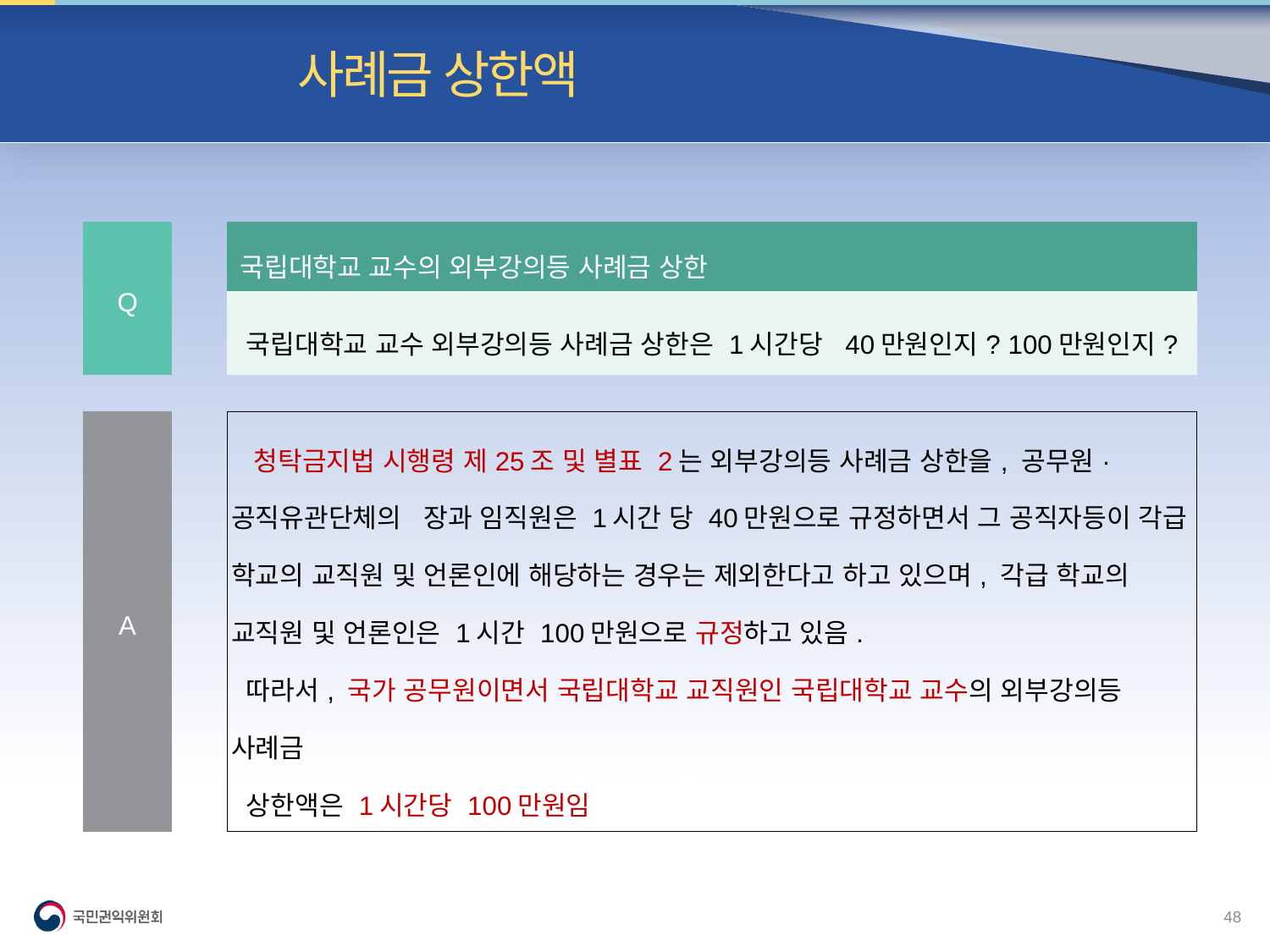

빈발 질의| 사례금 상한액

| Q |  | 국립대학교 교수의 외부강의등 사례금 상한 |
| --- | --- | --- |
|  |  | 국립대학교 교수 외부강의등 사례금 상한은 1시간당 40만원인지? 100만원인지? |
|  |  |  |
| A |  | 청탁금지법 시행령 제25조 및 별표 2는 외부강의등 사례금 상한을, 공무원·공직유관단체의 장과 임직원은 1시간 당 40만원으로 규정하면서 그 공직자등이 각급 학교의 교직원 및 언론인에 해당하는 경우는 제외한다고 하고 있으며, 각급 학교의 교직원 및 언론인은 1시간 100만원으로 규정하고 있음. 따라서, 국가 공무원이면서 국립대학교 교직원인 국립대학교 교수의 외부강의등 사례금 상한액은 1시간당 100만원임 |

48